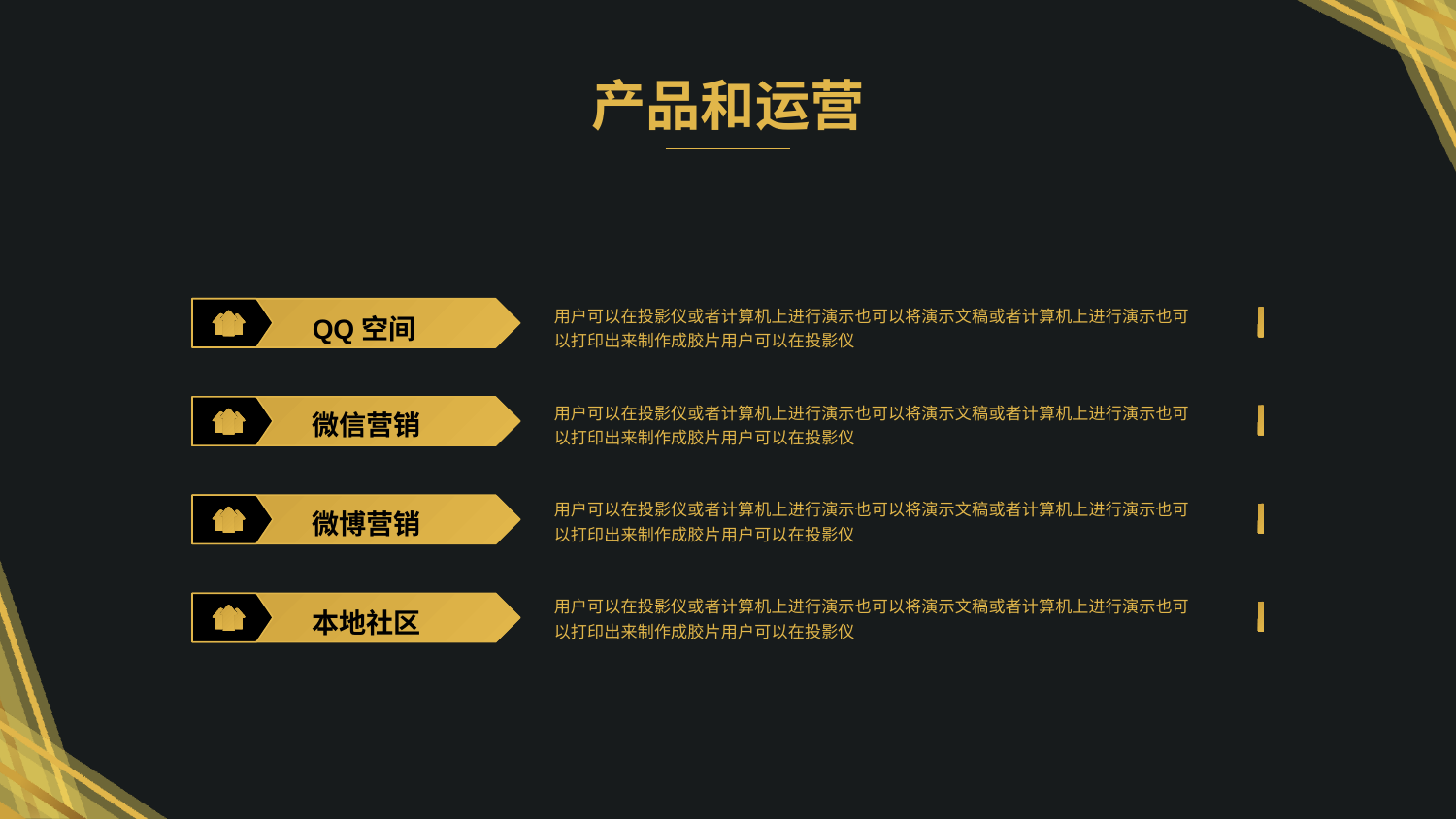

产品和运营
用户可以在投影仪或者计算机上进行演示也可以将演示文稿或者计算机上进行演示也可以打印出来制作成胶片用户可以在投影仪
QQ空间

用户可以在投影仪或者计算机上进行演示也可以将演示文稿或者计算机上进行演示也可以打印出来制作成胶片用户可以在投影仪
微信营销

用户可以在投影仪或者计算机上进行演示也可以将演示文稿或者计算机上进行演示也可以打印出来制作成胶片用户可以在投影仪
微博营销

用户可以在投影仪或者计算机上进行演示也可以将演示文稿或者计算机上进行演示也可以打印出来制作成胶片用户可以在投影仪
本地社区